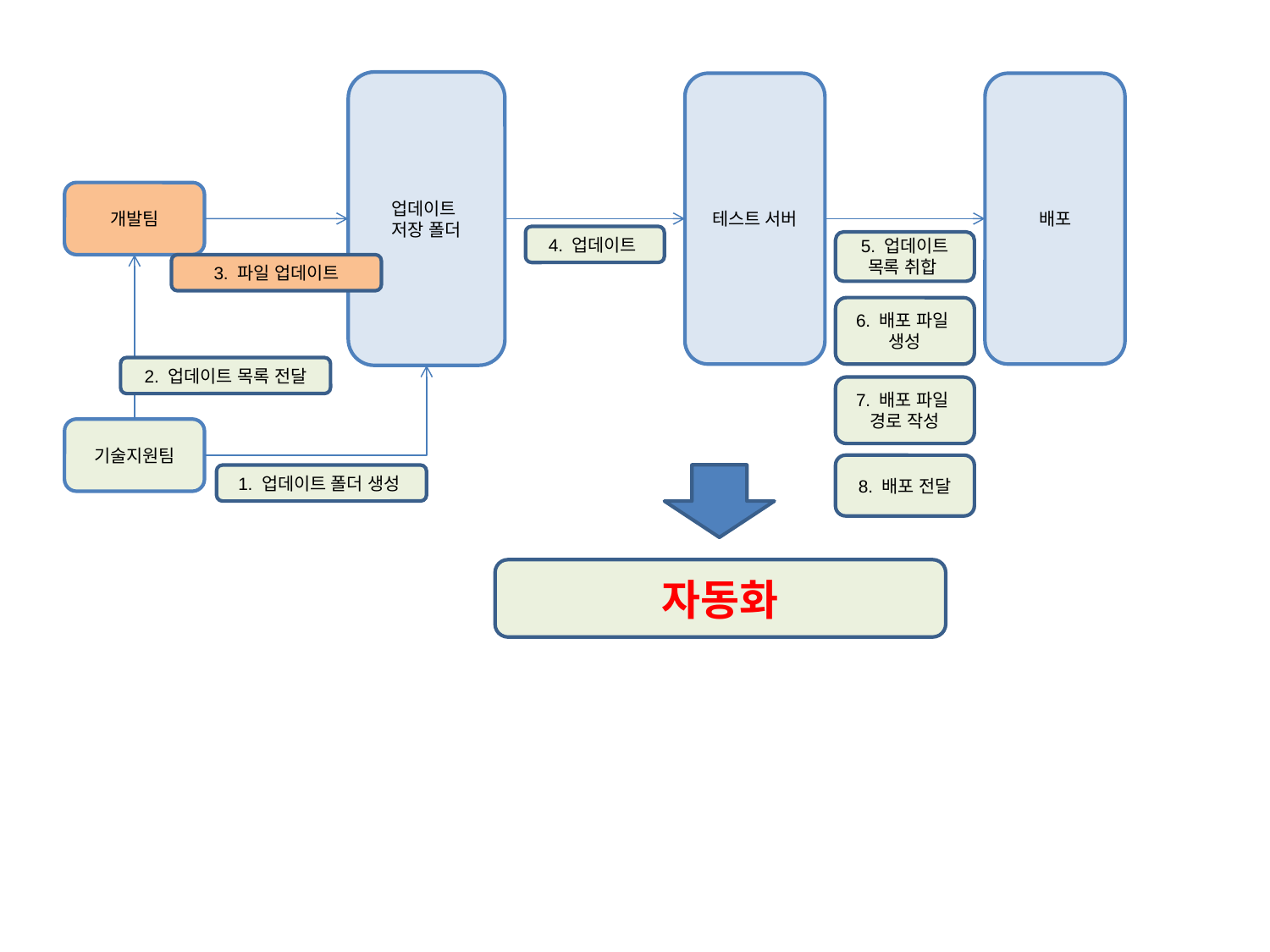

업데이트
저장 폴더
테스트 서버
배포
개발팀
4. 업데이트
5. 업데이트 목록 취합
3. 파일 업데이트
6. 배포 파일
생성
2. 업데이트 목록 전달
7. 배포 파일
경로 작성
기술지원팀
8. 배포 전달

1. 업데이트 폴더 생성
자동화